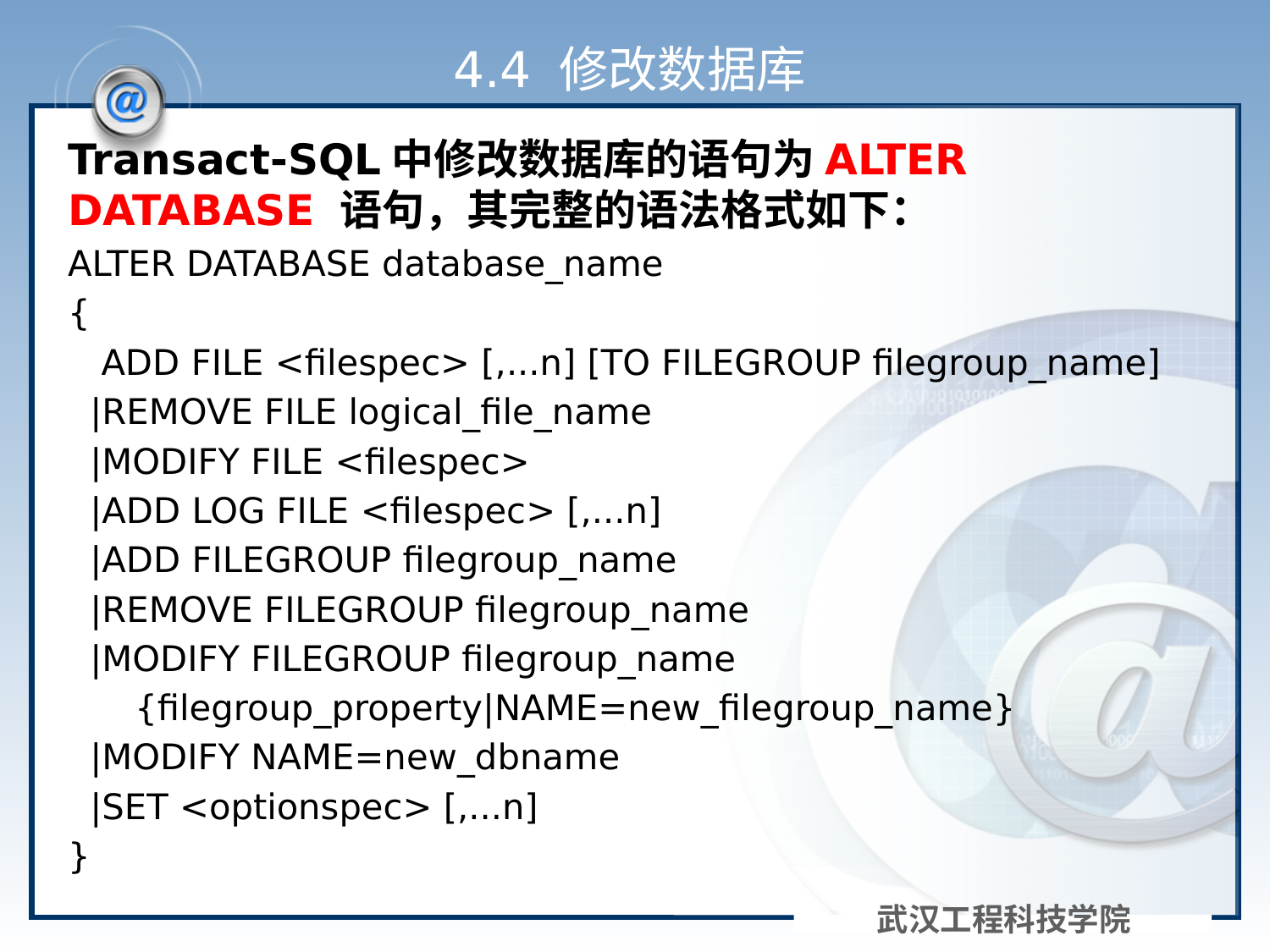

# 4.4 修改数据库
Transact-SQL中修改数据库的语句为ALTER  DATABASE 语句，其完整的语法格式如下：
ALTER DATABASE database_name
{
   ADD FILE <filespec> [,...n] [TO FILEGROUP filegroup_name]
  |REMOVE FILE logical_file_name
  |MODIFY FILE <filespec>
  |ADD LOG FILE <filespec> [,...n]
  |ADD FILEGROUP filegroup_name
  |REMOVE FILEGROUP filegroup_name
  |MODIFY FILEGROUP filegroup_name
      {filegroup_property|NAME=new_filegroup_name}
  |MODIFY NAME=new_dbname
  |SET <optionspec> [,...n]
}

武汉工程科技学院